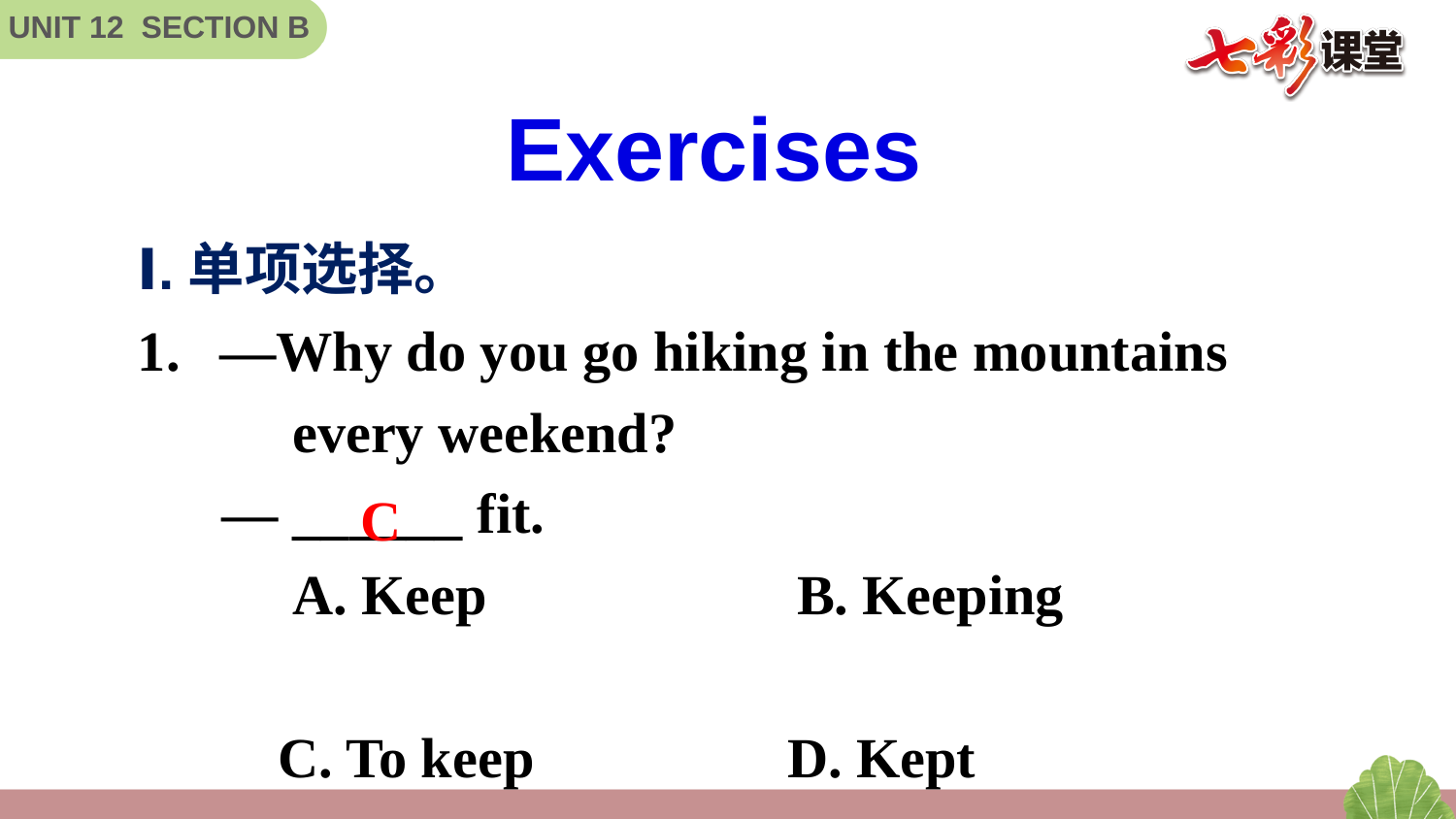

Exercises
Ⅰ.单项选择。
—Why do you go hiking in the mountains
           every weekend?
      — ______ fit.
           A. Keep　　　　　B. Keeping
          C. To keep　　　　D. Kept
C